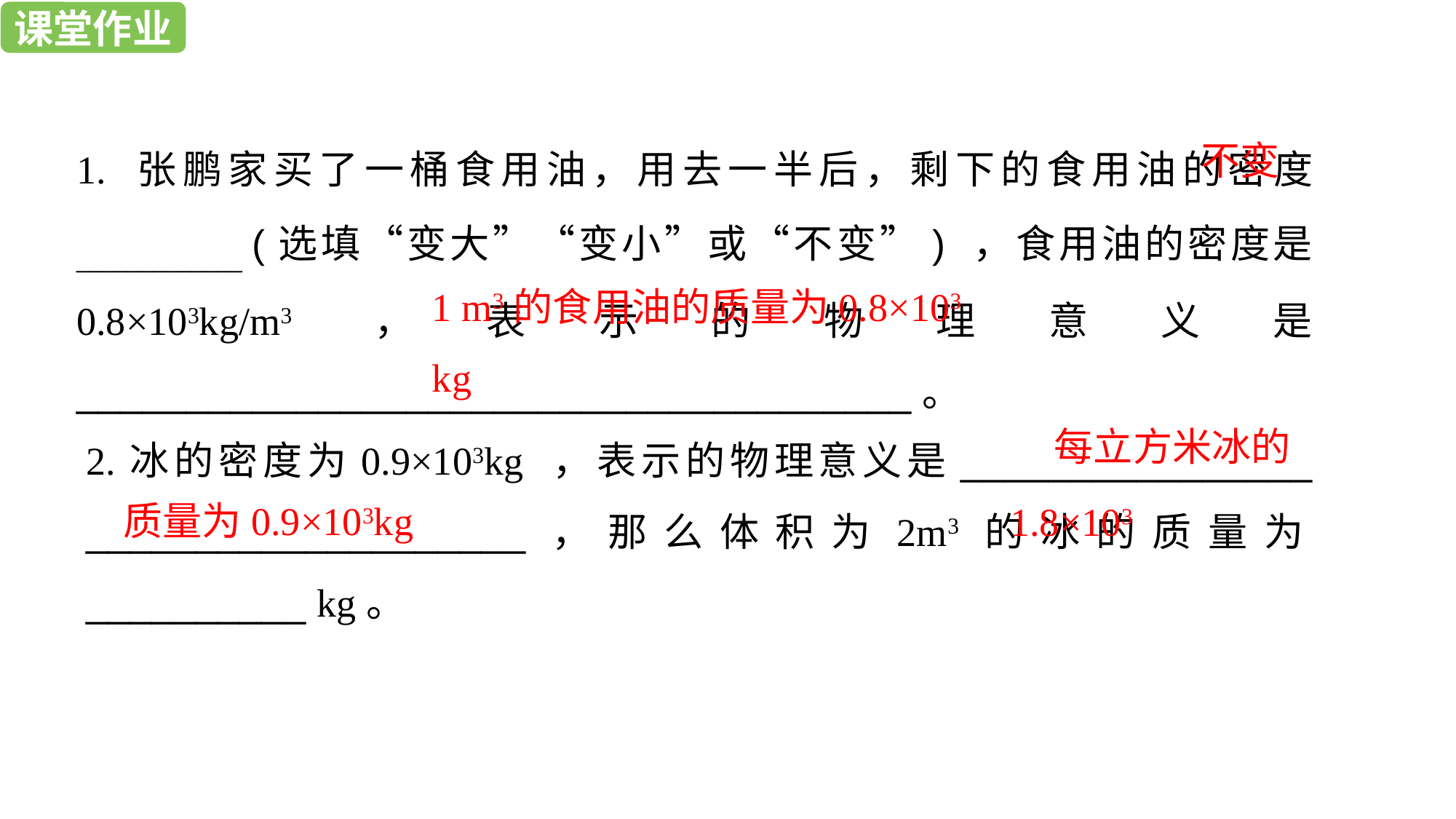

课堂作业
课堂作业
1. 张鹏家买了一桶食用油，用去一半后，剩下的食用油的密度_____________ (选填“变大”“变小”或“不变”) ，食用油的密度是0.8×103kg/m3，表示的物理意义是______________________________________。
不变
1 m3的食用油的质量为0.8×103 kg
2.冰的密度为0.9×103kg ，表示的物理意义是________________ ____________________，那么体积为2m3的冰的质量为__________ kg。
每立方米冰的
质量为0.9×103kg
1.8×103